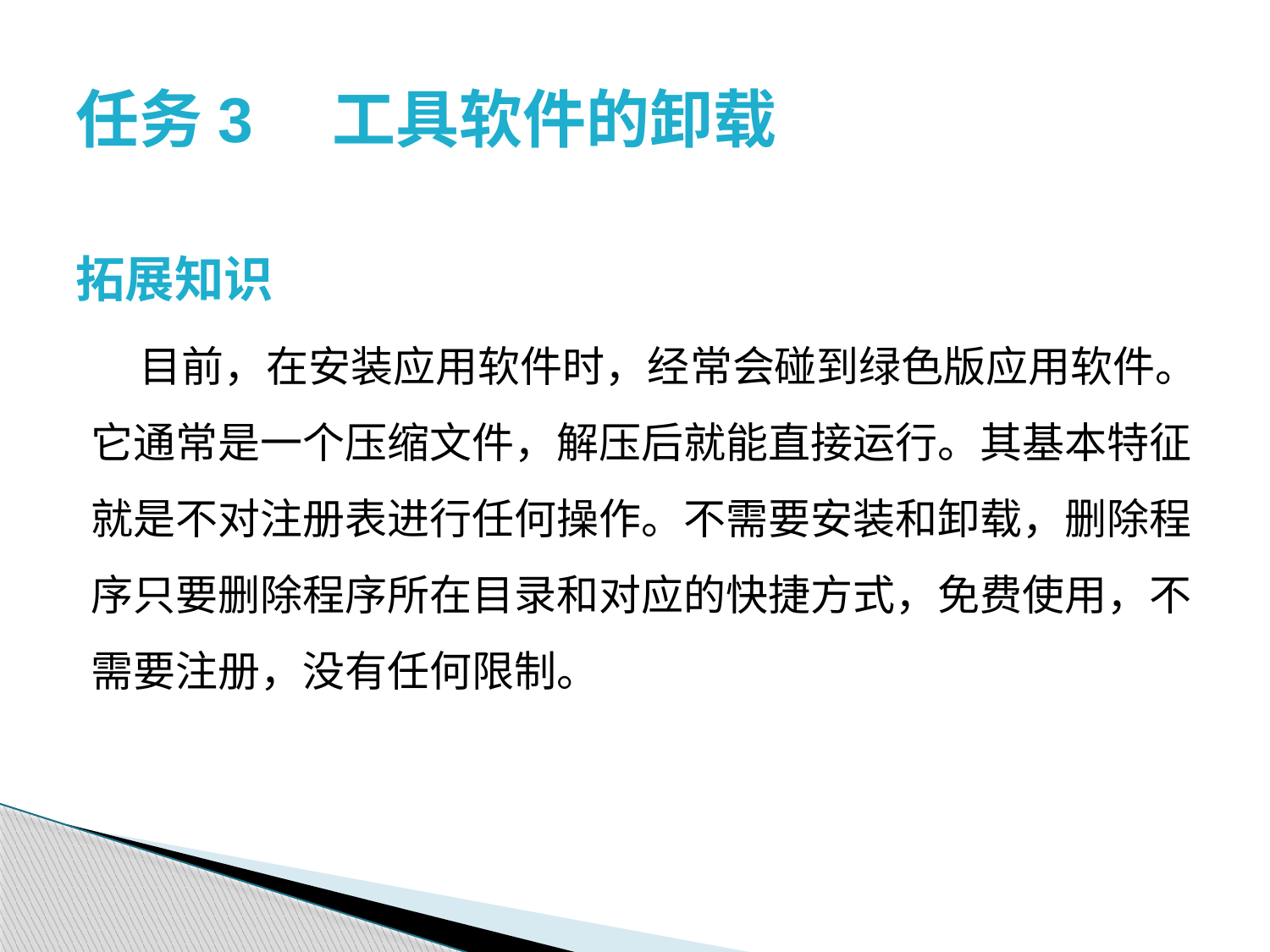

# 任务3　工具软件的卸载
拓展知识
    目前，在安装应用软件时，经常会碰到绿色版应用软件。它通常是一个压缩文件，解压后就能直接运行。其基本特征就是不对注册表进行任何操作。不需要安装和卸载，删除程序只要删除程序所在目录和对应的快捷方式，免费使用，不需要注册，没有任何限制。